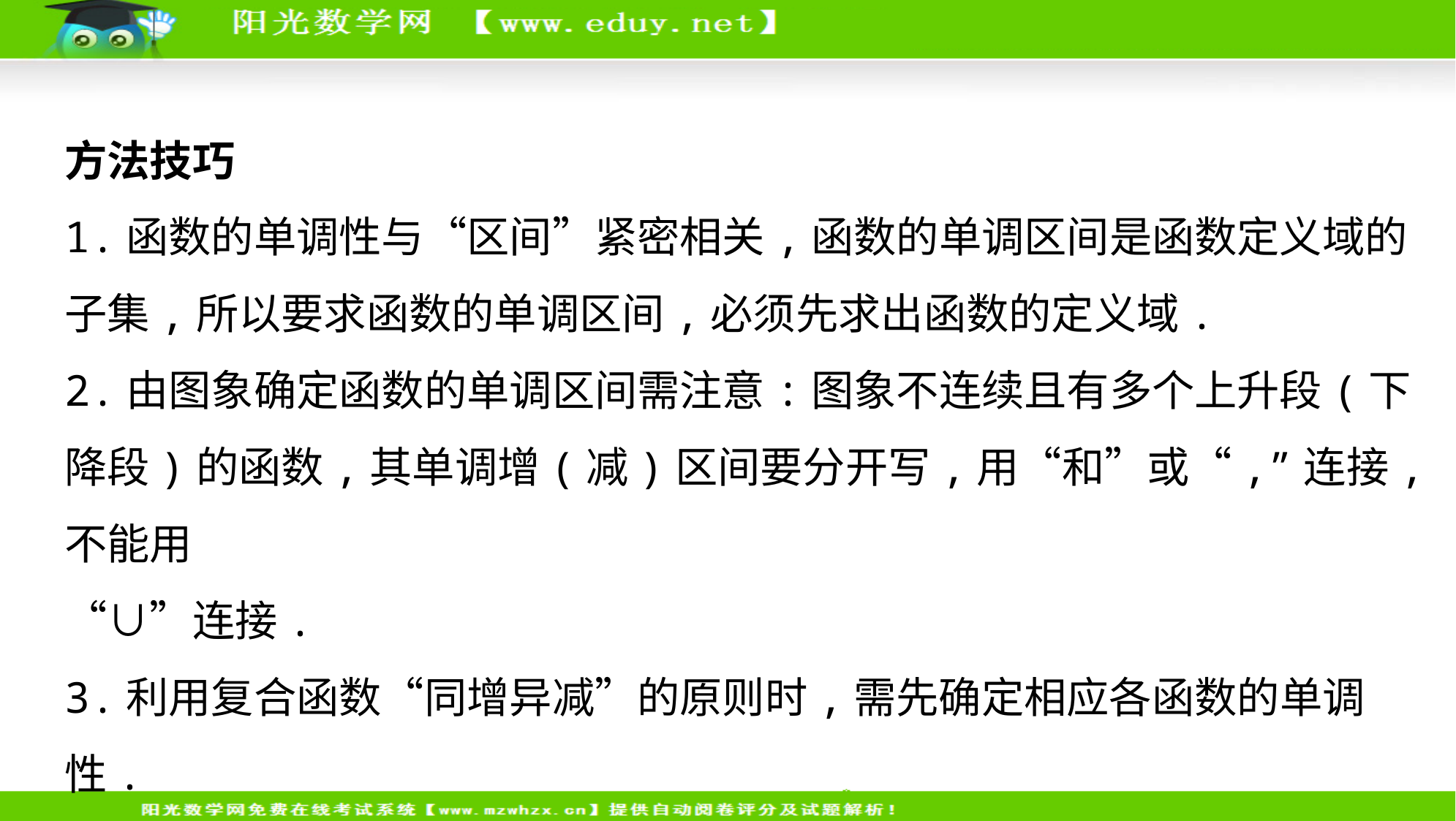

方法技巧
1.函数的单调性与“区间”紧密相关,函数的单调区间是函数定义域的子集,所以要求函数的单调区间,必须先求出函数的定义域.
2.由图象确定函数的单调区间需注意:图象不连续且有多个上升段(下降段)的函数,其单调增(减)区间要分开写,用“和”或“,”连接,不能用
“∪”连接.
3.利用复合函数“同增异减”的原则时,需先确定相应各函数的单调性.